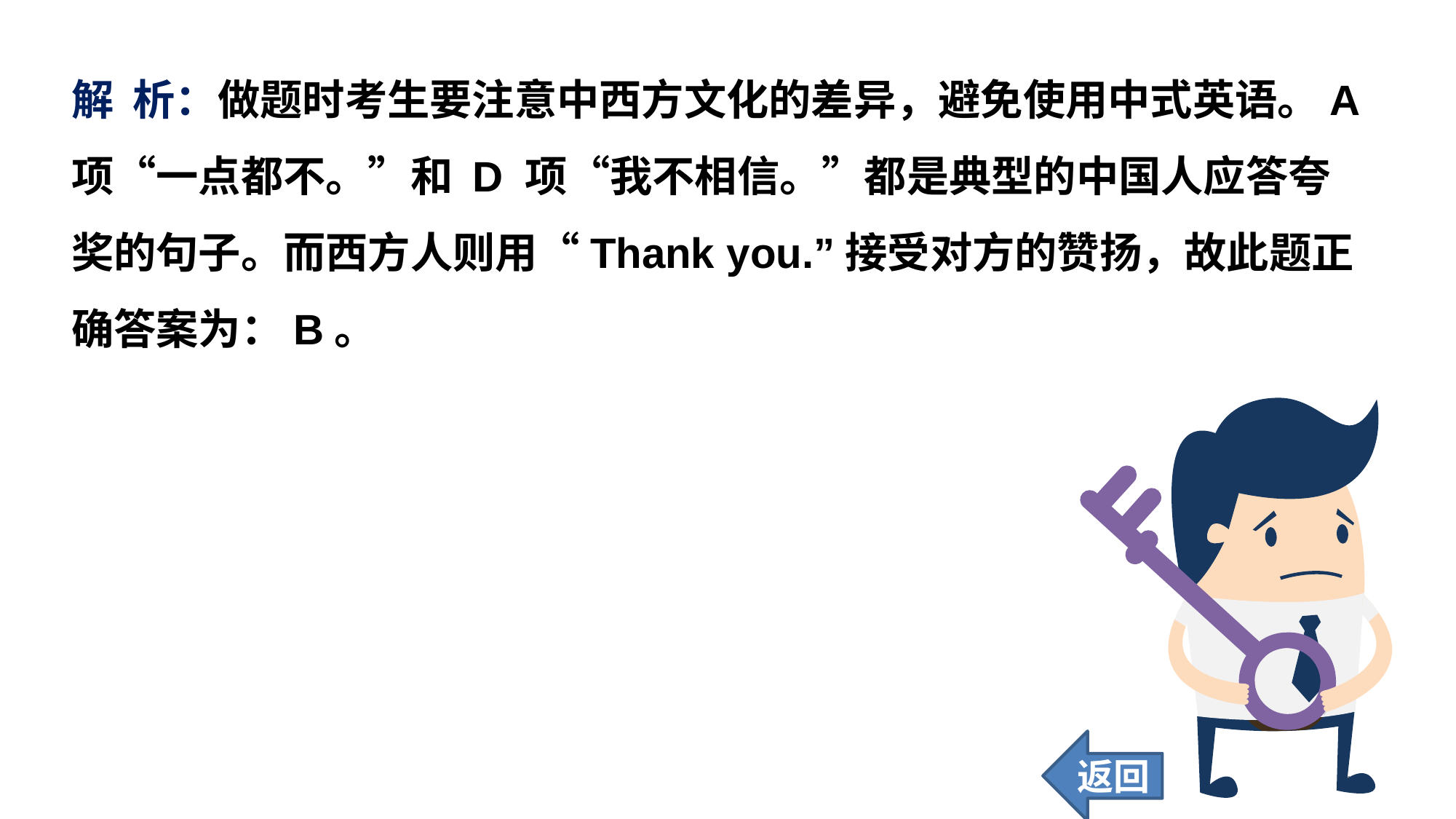

解  析：做题时考生要注意中西方文化的差异，避免使用中式英语。A 项“一点都不。”和 D 项“我不相信。”都是典型的中国人应答夸奖的句子。而西方人则用“Thank you.”接受对方的赞扬，故此题正确答案为：B。

返回
132